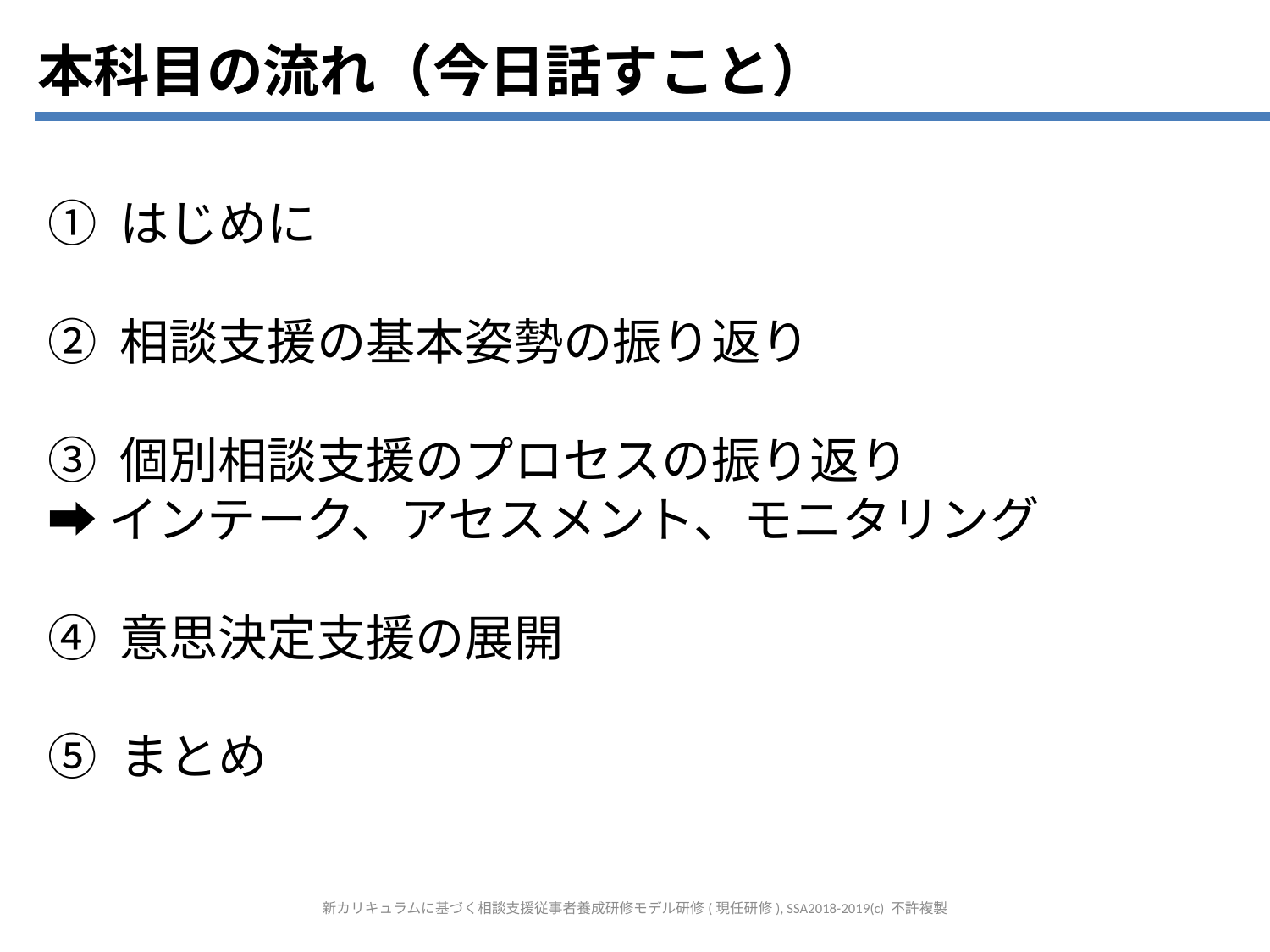

本科目の流れ（今日話すこと）
① はじめに

② 相談支援の基本姿勢の振り返り

③ 個別相談支援のプロセスの振り返り
➡インテーク、アセスメント、モニタリング

④ 意思決定支援の展開

⑤ まとめ
新カリキュラムに基づく相談支援従事者養成研修モデル研修(現任研修), SSA2018-2019(c) 不許複製